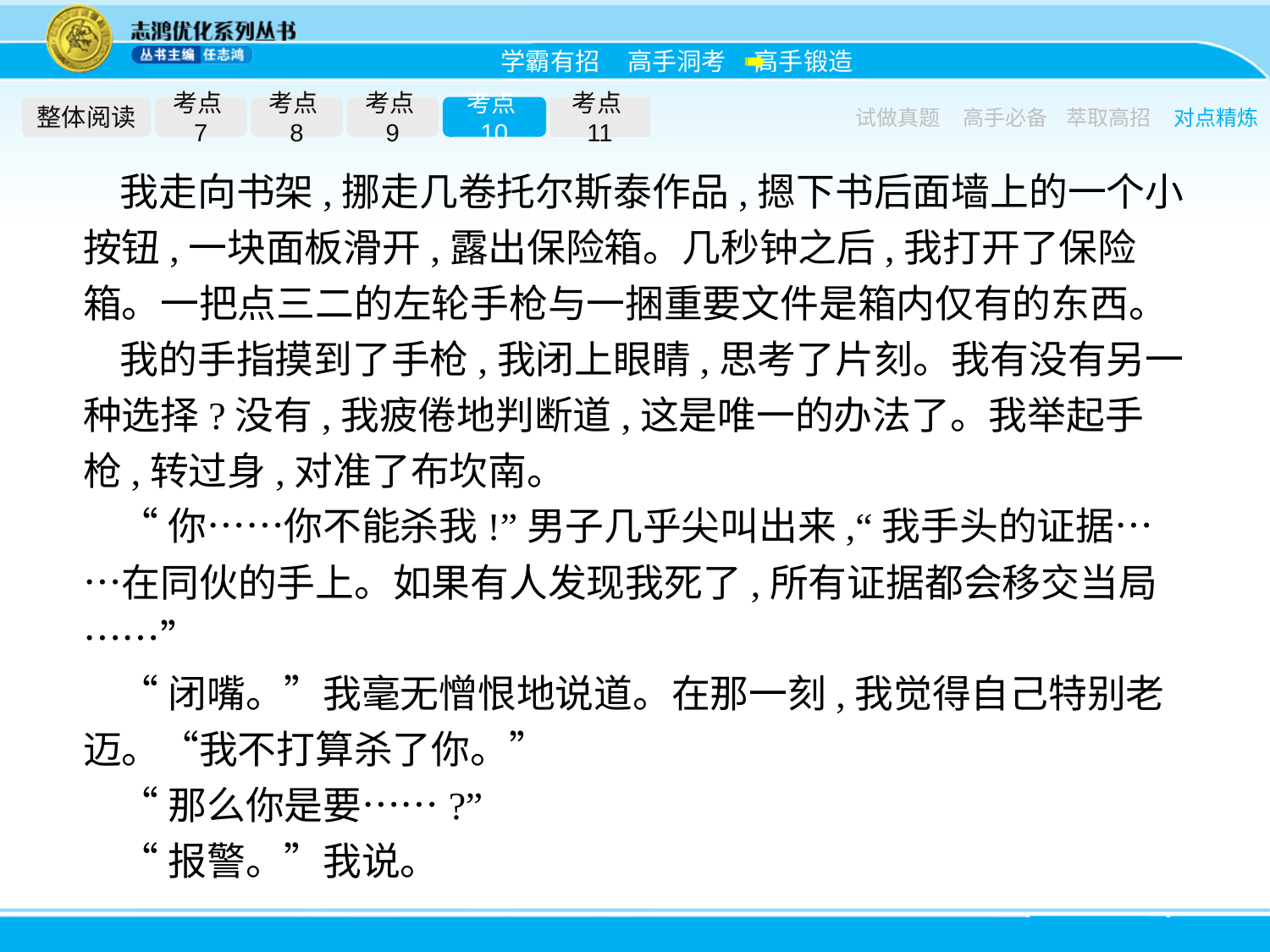

整体阅读
考点7
考点8
考点9
考点10
考点11
试做真题
高手必备
萃取高招
对点精炼
我走向书架,挪走几卷托尔斯泰作品,摁下书后面墙上的一个小按钮,一块面板滑开,露出保险箱。几秒钟之后,我打开了保险箱。一把点三二的左轮手枪与一捆重要文件是箱内仅有的东西。
我的手指摸到了手枪,我闭上眼睛,思考了片刻。我有没有另一种选择?没有,我疲倦地判断道,这是唯一的办法了。我举起手枪,转过身,对准了布坎南。
“你……你不能杀我!”男子几乎尖叫出来,“我手头的证据……在同伙的手上。如果有人发现我死了,所有证据都会移交当局……”
“闭嘴。”我毫无憎恨地说道。在那一刻,我觉得自己特别老迈。“我不打算杀了你。”
“那么你是要……?”
“报警。”我说。